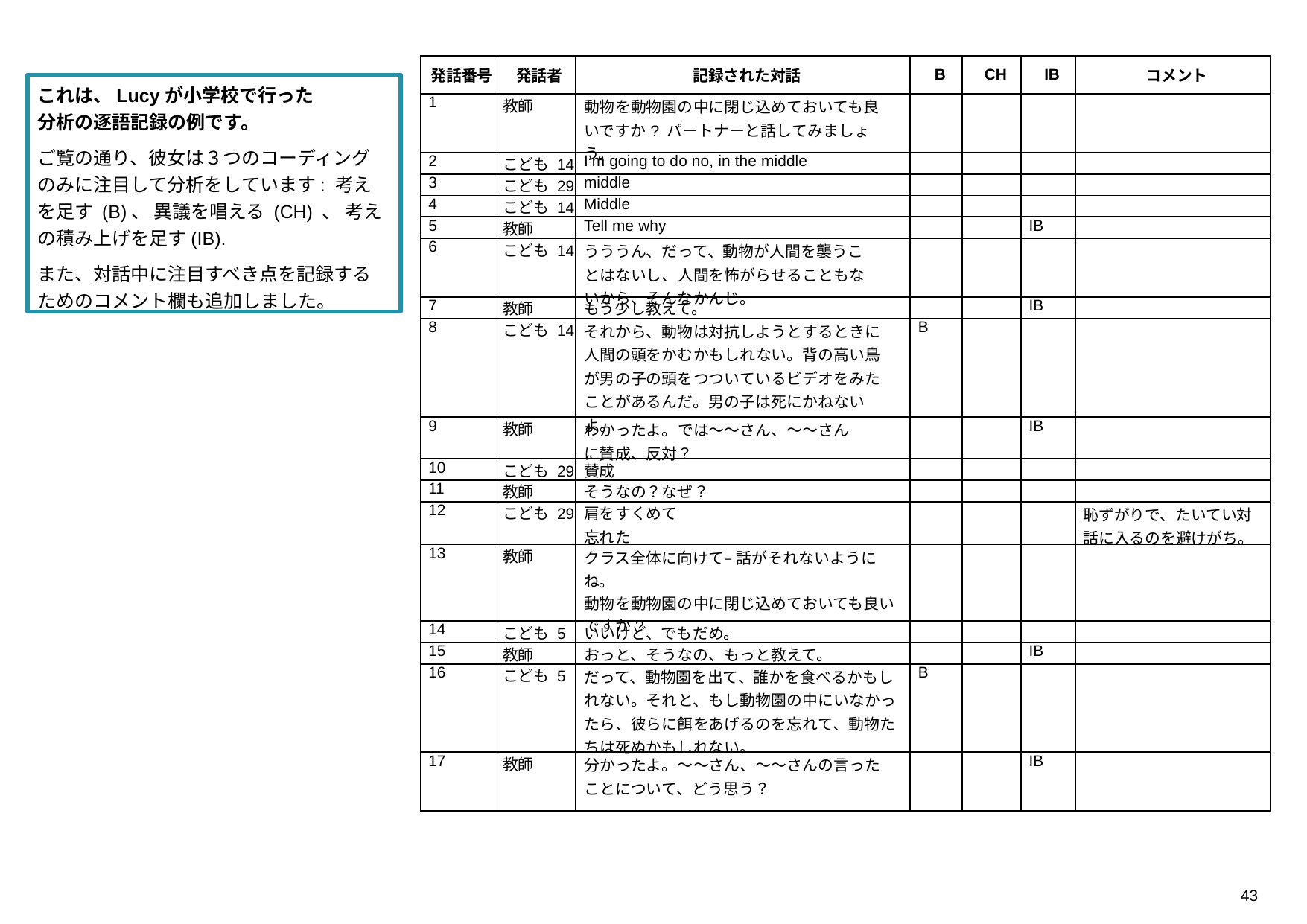

| 発話番号 | 発話者 | 記録された対話 | B | CH | IB | コメント |
| --- | --- | --- | --- | --- | --- | --- |
| 1 | 教師 | 動物を動物園の中に閉じ込めておいても良いですか? パートナーと話してみましょう。 |  |  |  |  |
| 2 | こども 14 | I’m going to do no, in the middle |  |  |  |  |
| 3 | こども 29 | middle |  |  |  |  |
| 4 | こども 14 | Middle |  |  |  |  |
| 5 | 教師 | Tell me why |  |  | IB |  |
| 6 | こども 14 | うううん、だって、動物が人間を襲うことはないし、人間を怖がらせることもないから、そんなかんじ。 |  |  |  |  |
| 7 | 教師 | もう少し教えて。 |  |  | IB |  |
| 8 | こども 14 | それから、動物は対抗しようとするときに人間の頭をかむかもしれない。背の高い鳥が男の子の頭をつついているビデオをみたことがあるんだ。男の子は死にかねないよ。 | B |  |  |  |
| 9 | 教師 | わかったよ。では～～さん、～～さんに賛成、反対？ |  |  | IB |  |
| 10 | こども 29 | 賛成 |  |  |  |  |
| 11 | 教師 | そうなの？なぜ？ |  |  |  |  |
| 12 | こども 29 | 肩をすくめて 忘れた |  |  |  | 恥ずがりで、たいてい対話に入るのを避けがち。 |
| 13 | 教師 | クラス全体に向けて– 話がそれないようにね。 動物を動物園の中に閉じ込めておいても良いですか? |  |  |  |  |
| 14 | こども 5 | いいけど、でもだめ。 |  |  |  |  |
| 15 | 教師 | おっと、そうなの、もっと教えて。 |  |  | IB |  |
| 16 | こども 5 | だって、動物園を出て、誰かを食べるかもしれない。それと、もし動物園の中にいなかったら、彼らに餌をあげるのを忘れて、動物たちは死ぬかもしれない。 | B |  |  |  |
| 17 | 教師 | 分かったよ。～～さん、～～さんの言ったことについて、どう思う？ |  |  | IB |  |
これは、Lucyが小学校で行った分析の逐語記録の例です。
ご覧の通り、彼女は３つのコーディングのみに注目して分析をしています: 考えを足す (B)、 異議を唱える (CH) 、 考えの積み上げを足す(IB).
また、対話中に注目すべき点を記録するためのコメント欄も追加しました。
43